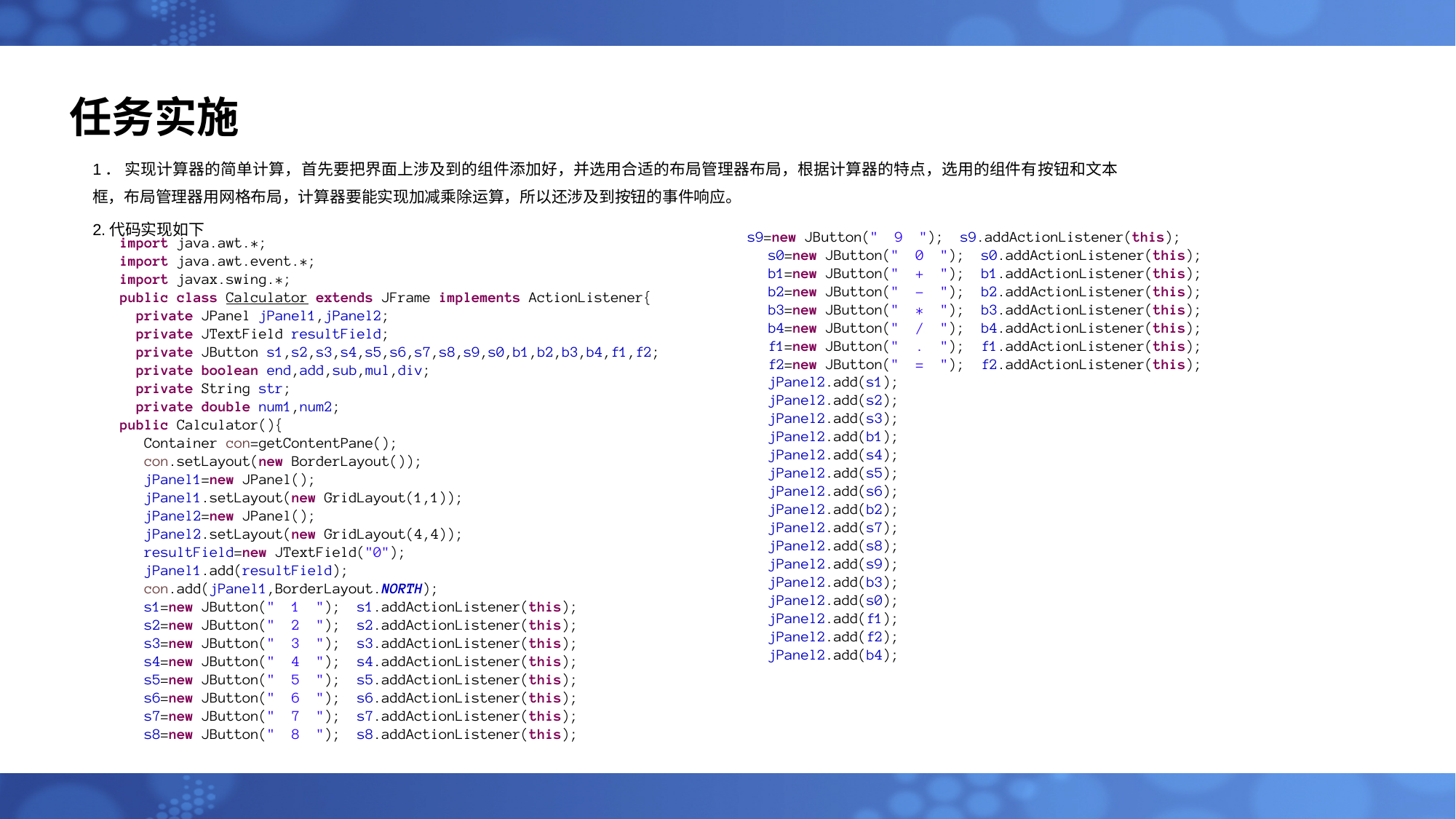

# 任务实施
1． 实现计算器的简单计算，首先要把界面上涉及到的组件添加好，并选用合适的布局管理器布局，根据计算器的特点，选用的组件有按钮和文本框，布局管理器用网格布局，计算器要能实现加减乘除运算，所以还涉及到按钮的事件响应。
2.代码实现如下
 s9=new JButton("  9  ");  s9.addActionListener(this);
   s0=new JButton("  0  ");  s0.addActionListener(this);
   b1=new JButton("  +  ");  b1.addActionListener(this);
   b2=new JButton("  -  ");  b2.addActionListener(this);
   b3=new JButton("  *  ");  b3.addActionListener(this);
   b4=new JButton("  /  ");  b4.addActionListener(this);
   f1=new JButton("  .  ");  f1.addActionListener(this);
   f2=new JButton("  =  ");  f2.addActionListener(this);
   jPanel2.add(s1);
   jPanel2.add(s2);
   jPanel2.add(s3);
   jPanel2.add(b1);
   jPanel2.add(s4);
   jPanel2.add(s5);
   jPanel2.add(s6);
   jPanel2.add(b2);
   jPanel2.add(s7);
   jPanel2.add(s8);
   jPanel2.add(s9);
   jPanel2.add(b3);
   jPanel2.add(s0);
   jPanel2.add(f1);
   jPanel2.add(f2);
   jPanel2.add(b4);
import java.awt.*;
import java.awt.event.*;
import javax.swing.*;
public class Calculator extends JFrame implements ActionListener{
  private JPanel jPanel1,jPanel2;
  private JTextField resultField;
  private JButton s1,s2,s3,s4,s5,s6,s7,s8,s9,s0,b1,b2,b3,b4,f1,f2;
  private boolean end,add,sub,mul,div;
  private String str;
  private double num1,num2;
public Calculator(){
   Container con=getContentPane();
   con.setLayout(new BorderLayout());
   jPanel1=new JPanel();
   jPanel1.setLayout(new GridLayout(1,1));
   jPanel2=new JPanel();
   jPanel2.setLayout(new GridLayout(4,4));
   resultField=new JTextField("0");
   jPanel1.add(resultField);
   con.add(jPanel1,BorderLayout.NORTH);
   s1=new JButton("  1  ");  s1.addActionListener(this);
   s2=new JButton("  2  ");  s2.addActionListener(this);
   s3=new JButton("  3  ");  s3.addActionListener(this);
   s4=new JButton("  4  ");  s4.addActionListener(this);
   s5=new JButton("  5  ");  s5.addActionListener(this);
   s6=new JButton("  6  ");  s6.addActionListener(this);
   s7=new JButton("  7  ");  s7.addActionListener(this);
   s8=new JButton("  8  ");  s8.addActionListener(this);